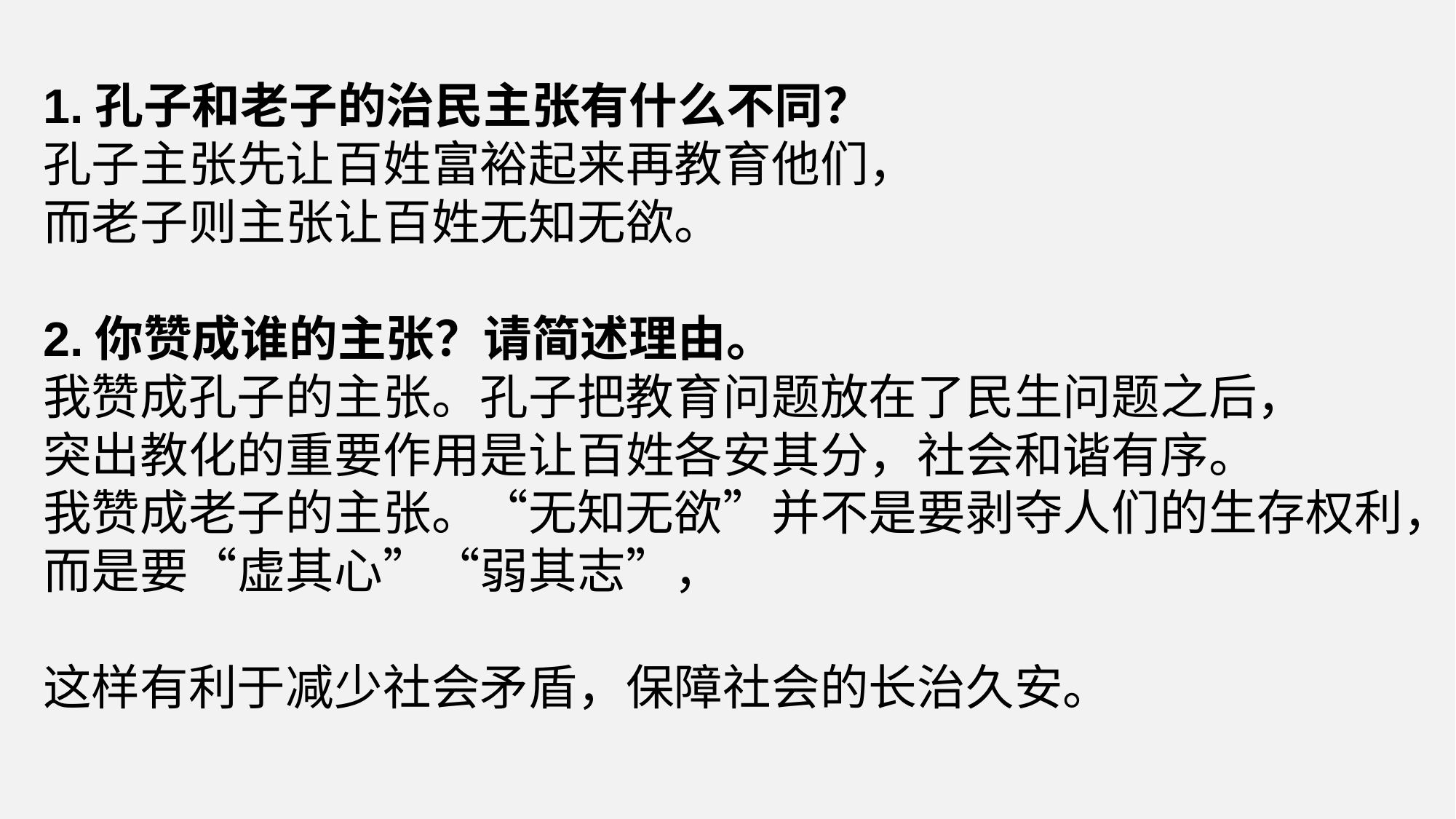

1.孔子和老子的治民主张有什么不同？
孔子主张先让百姓富裕起来再教育他们，
而老子则主张让百姓无知无欲。

2.你赞成谁的主张？请简述理由。
我赞成孔子的主张。孔子把教育问题放在了民生问题之后，
突出教化的重要作用是让百姓各安其分，社会和谐有序。
我赞成老子的主张。“无知无欲”并不是要剥夺人们的生存权利，而是要“虚其心”“弱其志”，

这样有利于减少社会矛盾，保障社会的长治久安。